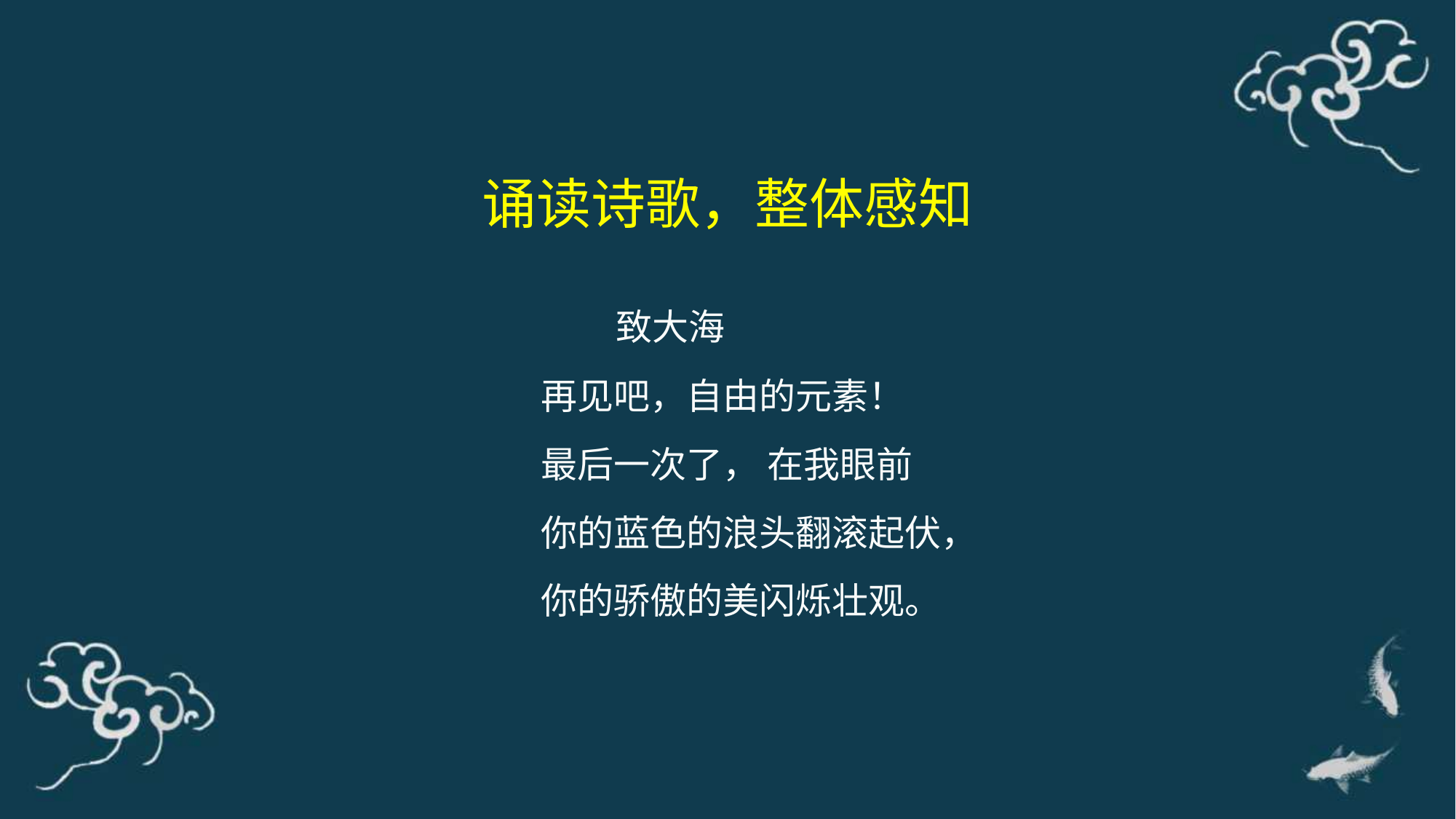

诵读诗歌，整体感知
        致大海
再见吧，自由的元素！
最后一次了， 在我眼前
你的蓝色的浪头翻滚起伏，
你的骄傲的美闪烁壮观。